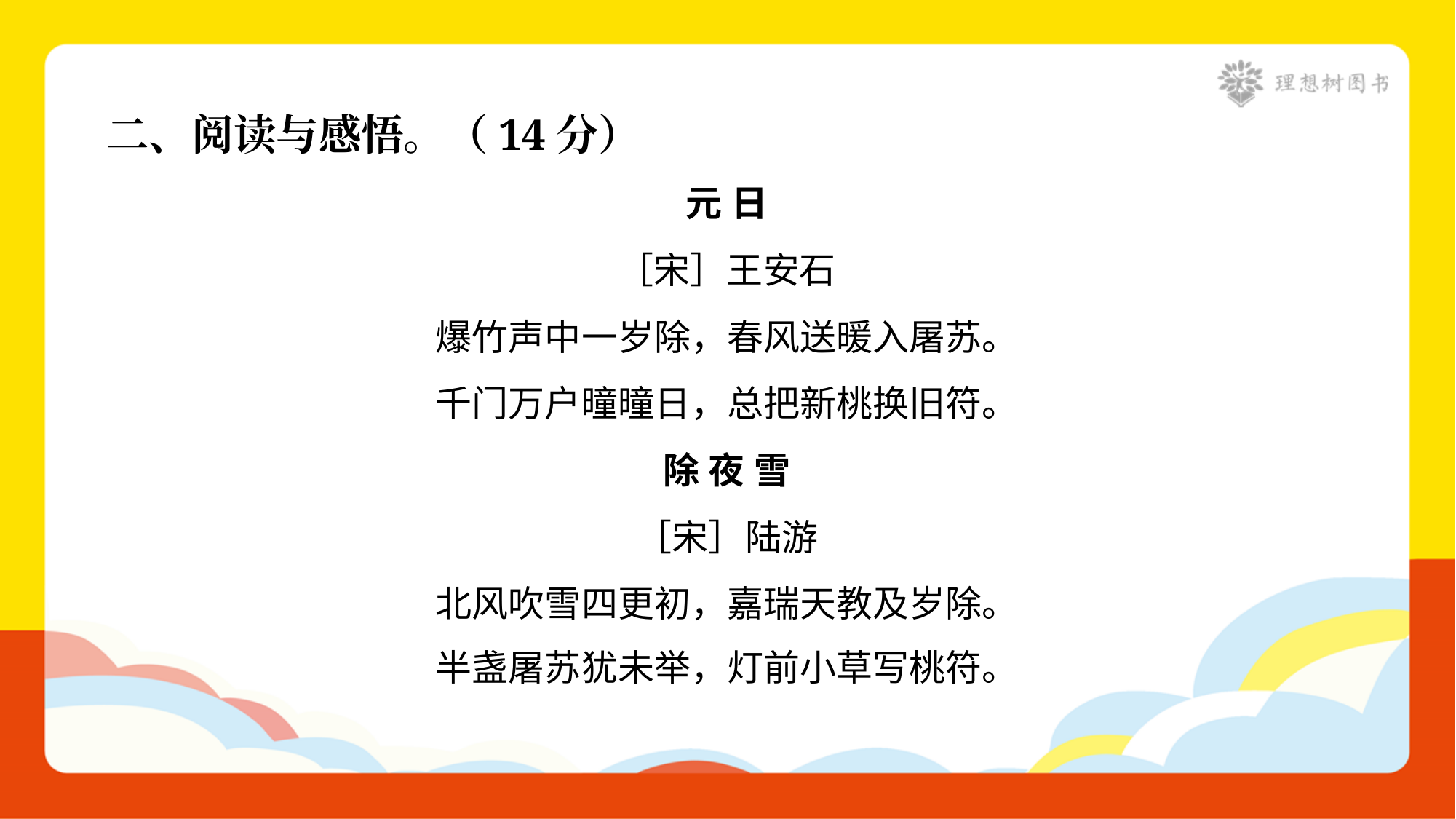

二、阅读与感悟。（14分）
元 日
［宋］王安石
爆竹声中一岁除，春风送暖入屠苏。
千门万户曈曈日，总把新桃换旧符。
除 夜 雪
［宋］陆游
北风吹雪四更初，嘉瑞天教及岁除。
半盏屠苏犹未举，灯前小草写桃符。